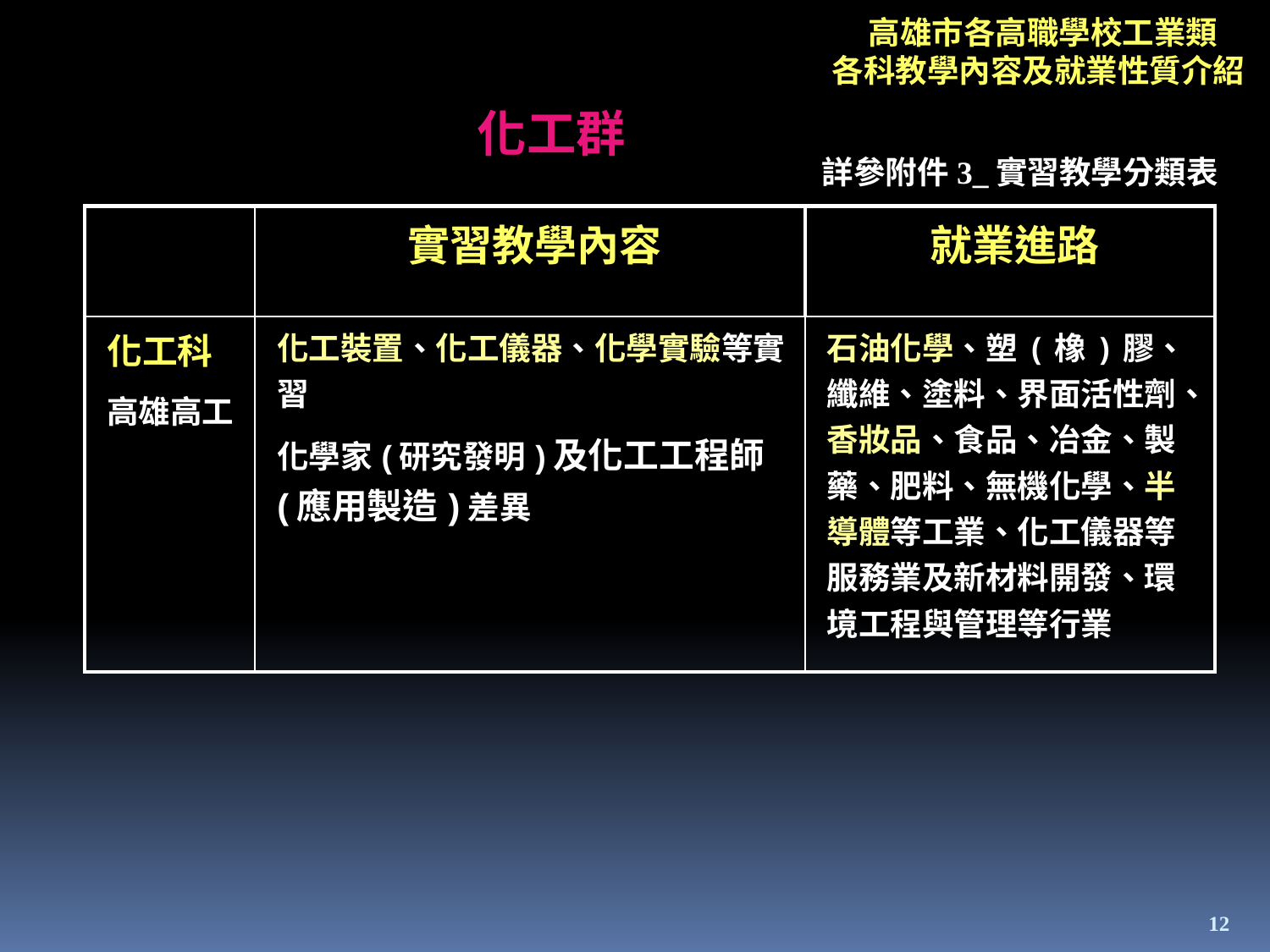

高雄市各高職學校工業類
各科教學內容及就業性質介紹
化工群
詳參附件3_實習教學分類表
|  | 實習教學內容 | 就業進路 |
| --- | --- | --- |
| 化工科 高雄高工 | 化工裝置、化工儀器、化學實驗等實習 化學家(研究發明)及化工工程師(應用製造)差異 | 石油化學、塑(橡)膠、纖維、塗料、界面活性劑、香妝品、食品、冶金、製藥、肥料、無機化學、半導體等工業、化工儀器等服務業及新材料開發、環境工程與管理等行業 |
12